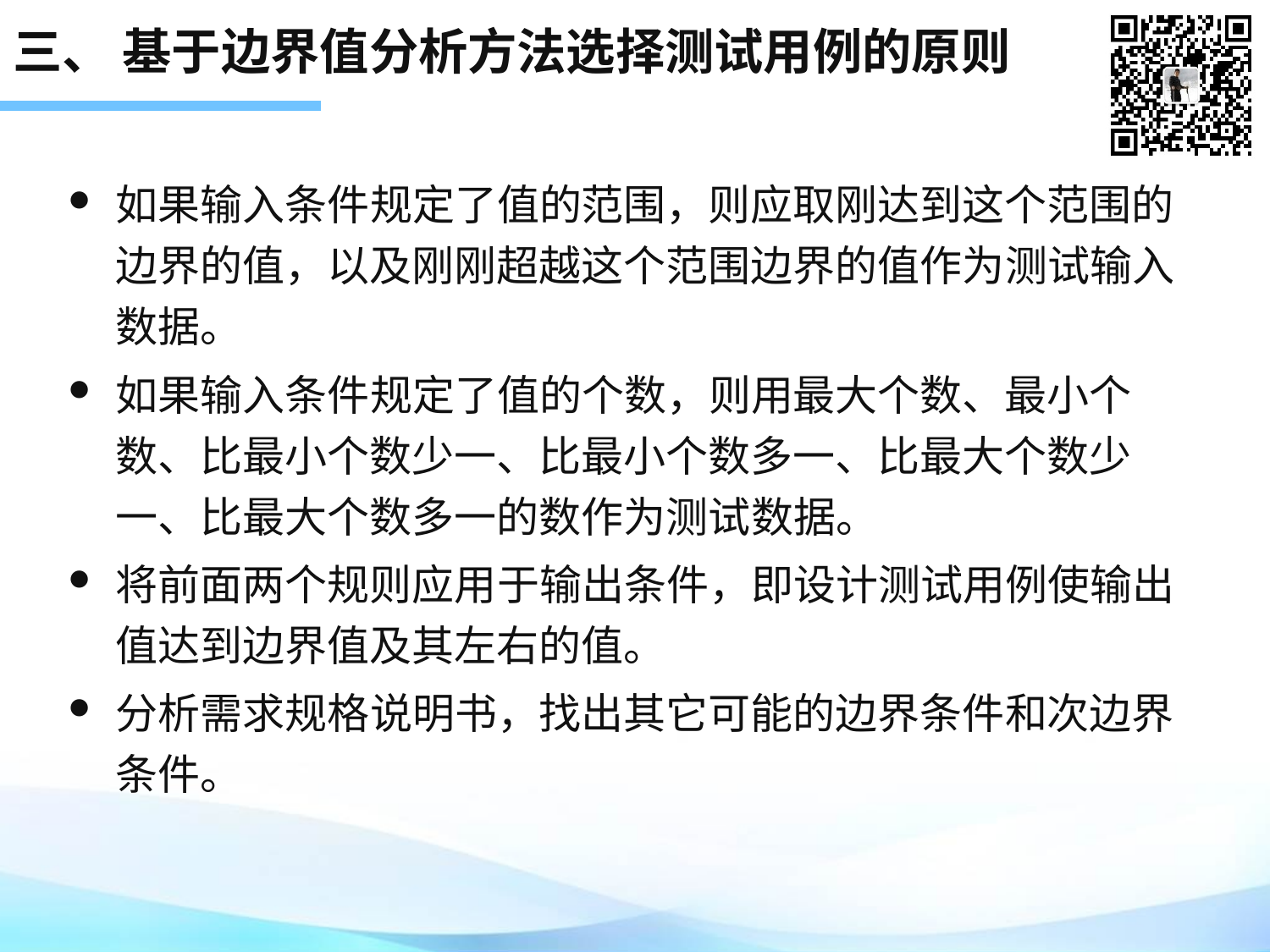

# 三、 基于边界值分析方法选择测试用例的原则
如果输入条件规定了值的范围，则应取刚达到这个范围的边界的值，以及刚刚超越这个范围边界的值作为测试输入数据。
如果输入条件规定了值的个数，则用最大个数、最小个数、比最小个数少一、比最小个数多一、比最大个数少一、比最大个数多一的数作为测试数据。
将前面两个规则应用于输出条件，即设计测试用例使输出值达到边界值及其左右的值。
分析需求规格说明书，找出其它可能的边界条件和次边界条件。